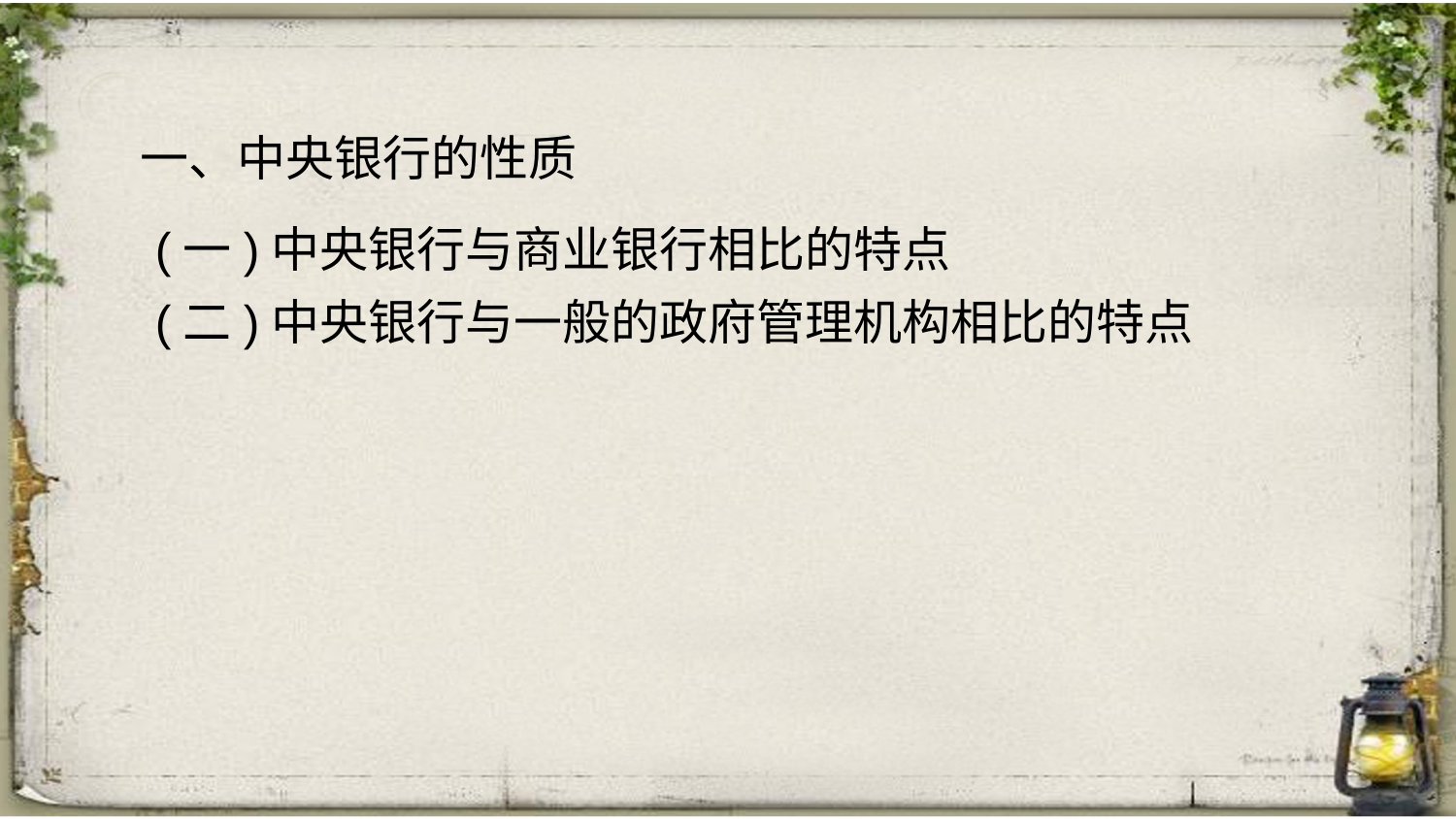

# 一、中央银行的性质
   (一)中央银行与商业银行相比的特点
   (二)中央银行与一般的政府管理机构相比的特点